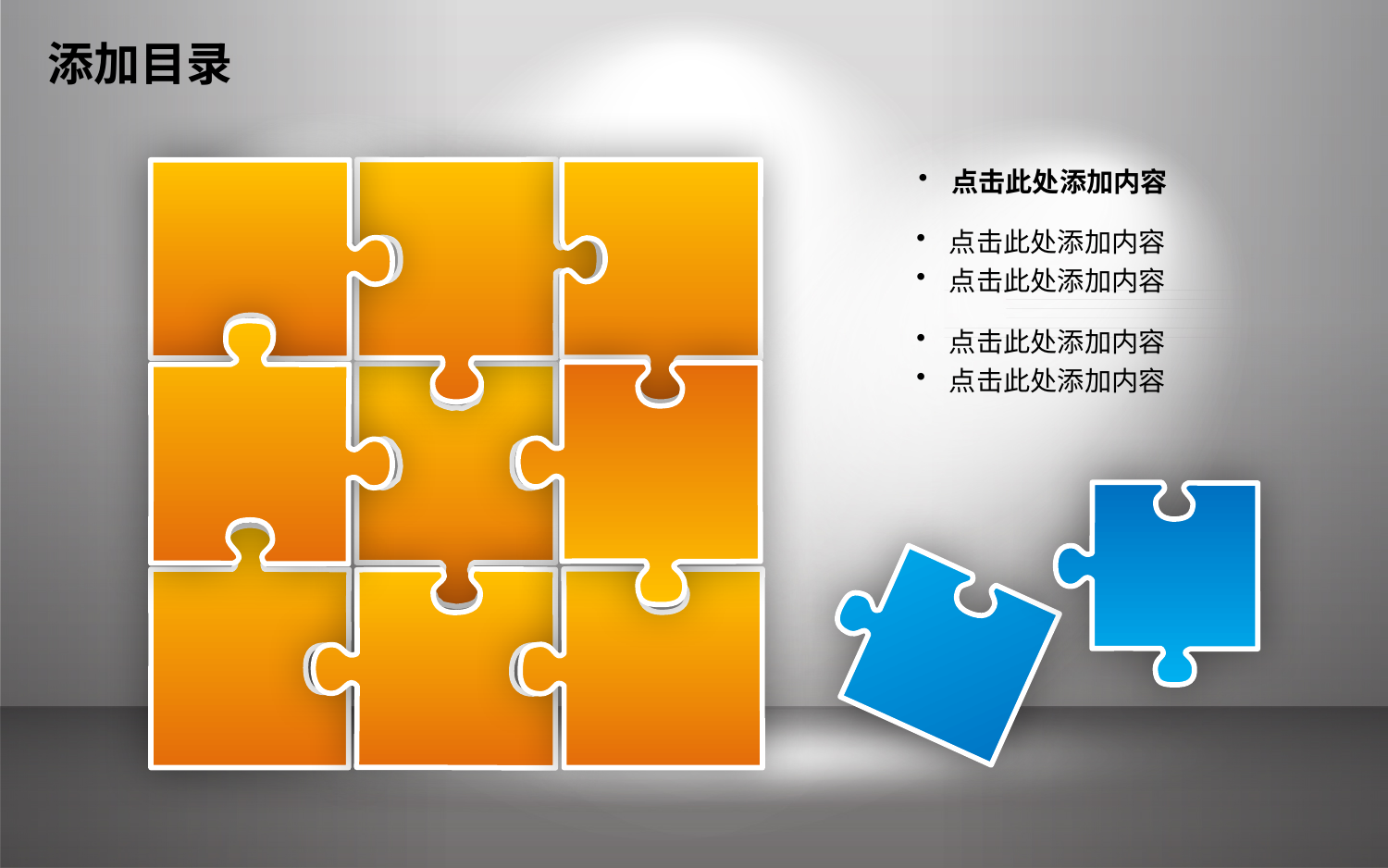

添加目录
点击此处添加内容

点击此处添加内容
点击此处添加内容
点击此处添加内容
点击此处添加内容